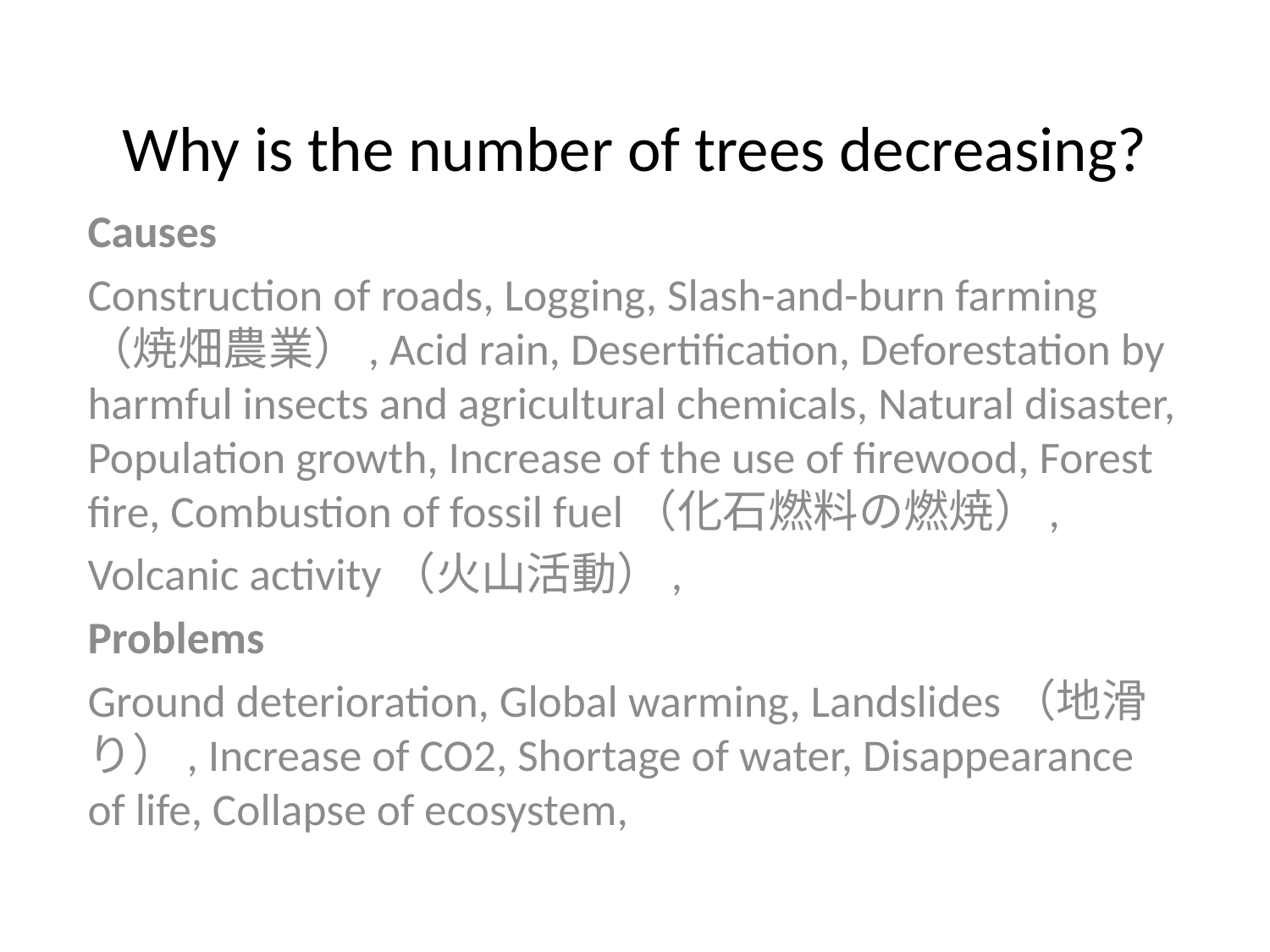

# Why is the number of trees decreasing?
Causes
Construction of roads, Logging, Slash-and-burn farming（焼畑農業）, Acid rain, Desertification, Deforestation by harmful insects and agricultural chemicals, Natural disaster, Population growth, Increase of the use of firewood, Forest fire, Combustion of fossil fuel（化石燃料の燃焼）,
Volcanic activity（火山活動）,
Problems
Ground deterioration, Global warming, Landslides（地滑り）, Increase of CO2, Shortage of water, Disappearance of life, Collapse of ecosystem,